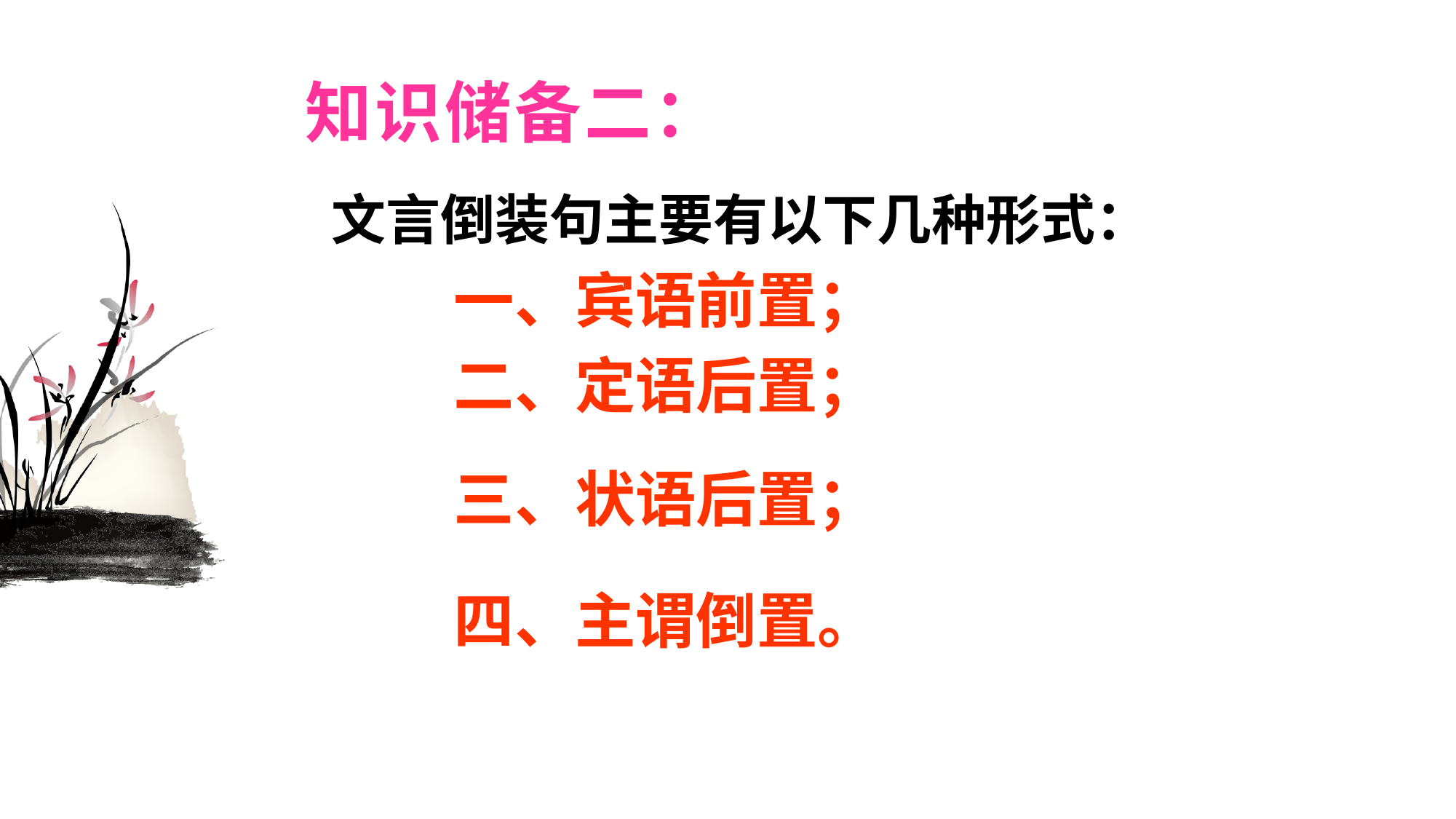

# 知识储备二：
文言倒装句主要有以下几种形式：
一、宾语前置；
二、定语后置；
三、状语后置；
四、主谓倒置。